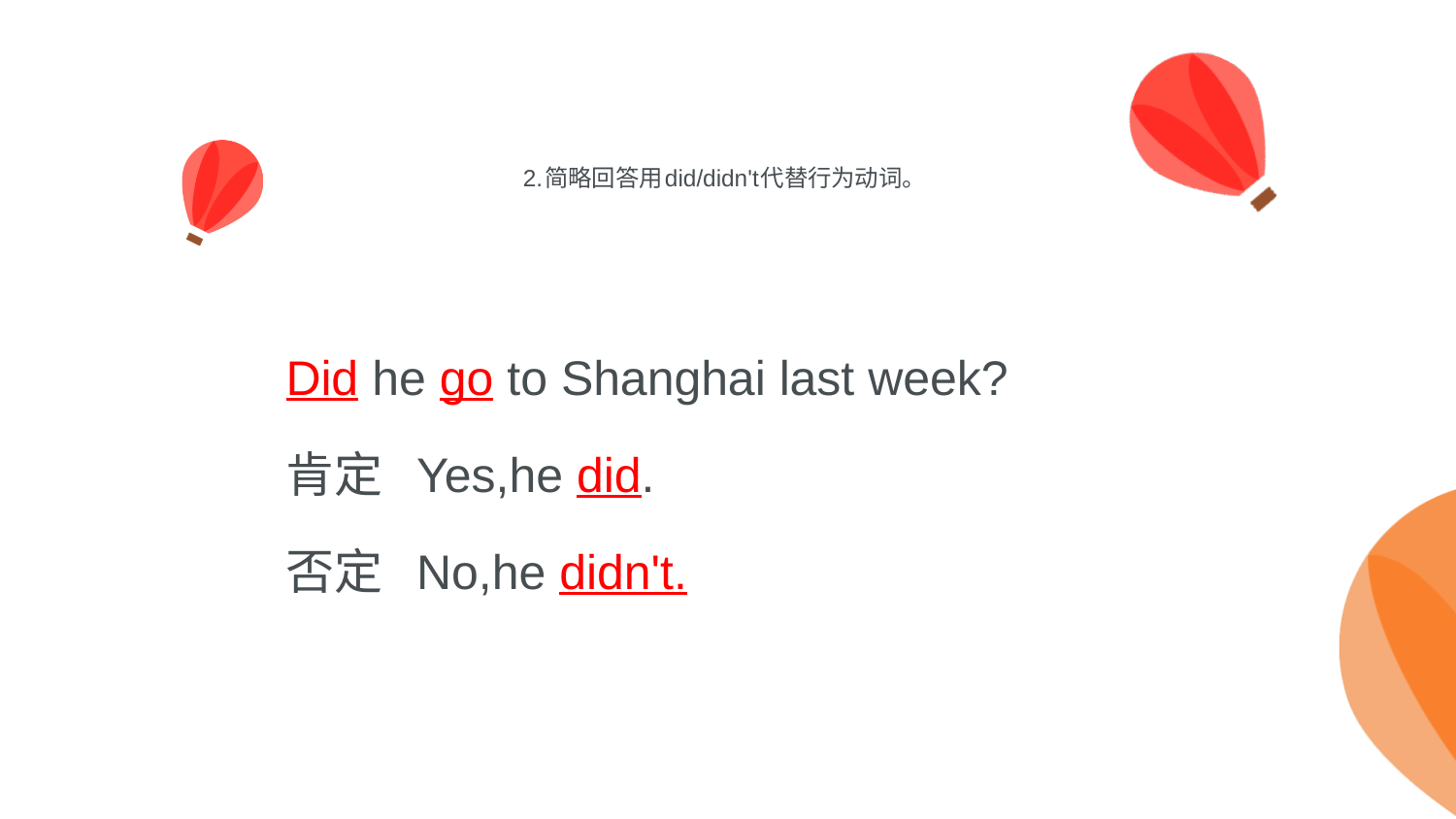

# 2.简略回答用did/didn't代替行为动词。
Did he go to Shanghai last week?
肯定  Yes,he did.
否定  No,he didn't.